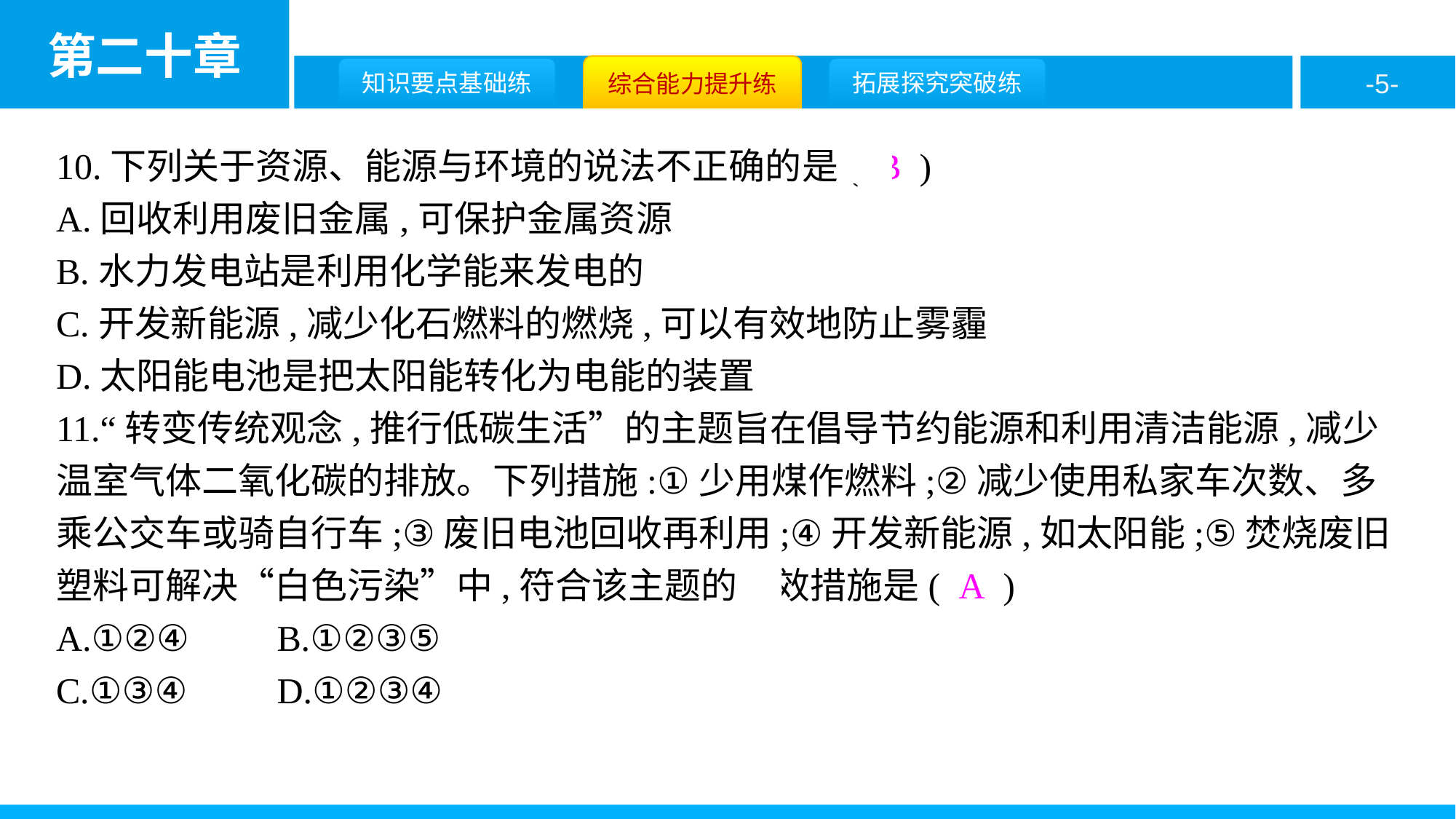

10.下列关于资源、能源与环境的说法不正确的是(  B  )
A.回收利用废旧金属,可保护金属资源
B.水力发电站是利用化学能来发电的
C.开发新能源,减少化石燃料的燃烧,可以有效地防止雾霾
D.太阳能电池是把太阳能转化为电能的装置
11.“转变传统观念,推行低碳生活”的主题旨在倡导节约能源和利用清洁能源,减少温室气体二氧化碳的排放。下列措施:①少用煤作燃料;②减少使用私家车次数、多乘公交车或骑自行车;③废旧电池回收再利用;④开发新能源,如太阳能;⑤焚烧废旧塑料可解决“白色污染”中,符合该主题的有效措施是(  A  )
A.①②④	B.①②③⑤
C.①③④	D.①②③④